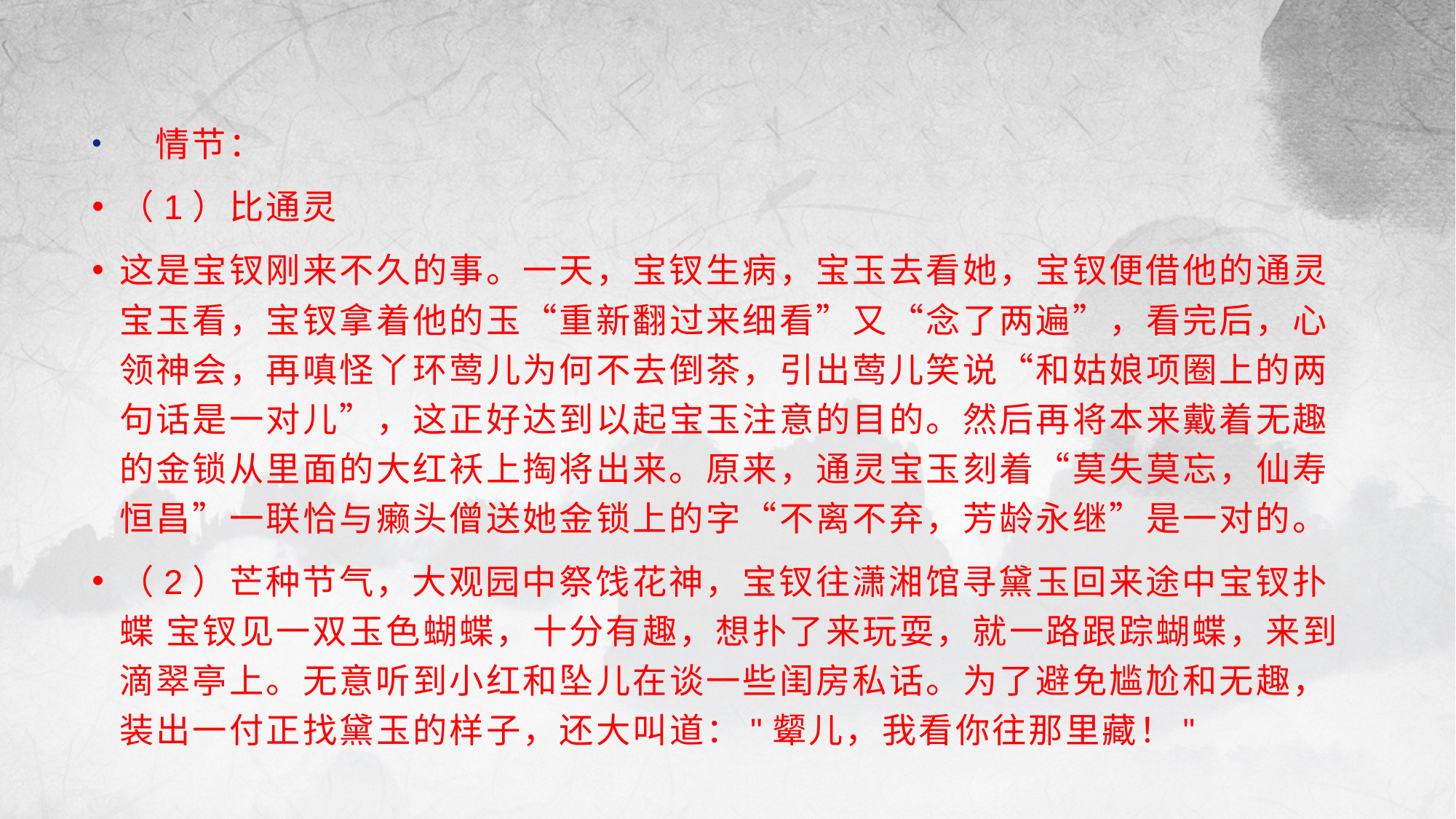

情节：
（1）比通灵
这是宝钗刚来不久的事。一天，宝钗生病，宝玉去看她，宝钗便借他的通灵宝玉看，宝钗拿着他的玉“重新翻过来细看”又“念了两遍”，看完后，心领神会，再嗔怪丫环莺儿为何不去倒茶，引出莺儿笑说“和姑娘项圈上的两句话是一对儿”，这正好达到以起宝玉注意的目的。然后再将本来戴着无趣的金锁从里面的大红袄上掏将出来。原来，通灵宝玉刻着“莫失莫忘，仙寿恒昌”一联恰与癞头僧送她金锁上的字“不离不弃，芳龄永继”是一对的。
（2）芒种节气，大观园中祭饯花神，宝钗往潇湘馆寻黛玉回来途中宝钗扑蝶 宝钗见一双玉色蝴蝶，十分有趣，想扑了来玩耍，就一路跟踪蝴蝶，来到滴翠亭上。无意听到小红和坠儿在谈一些闺房私话。为了避免尴尬和无趣，装出一付正找黛玉的样子，还大叫道："颦儿，我看你往那里藏！"